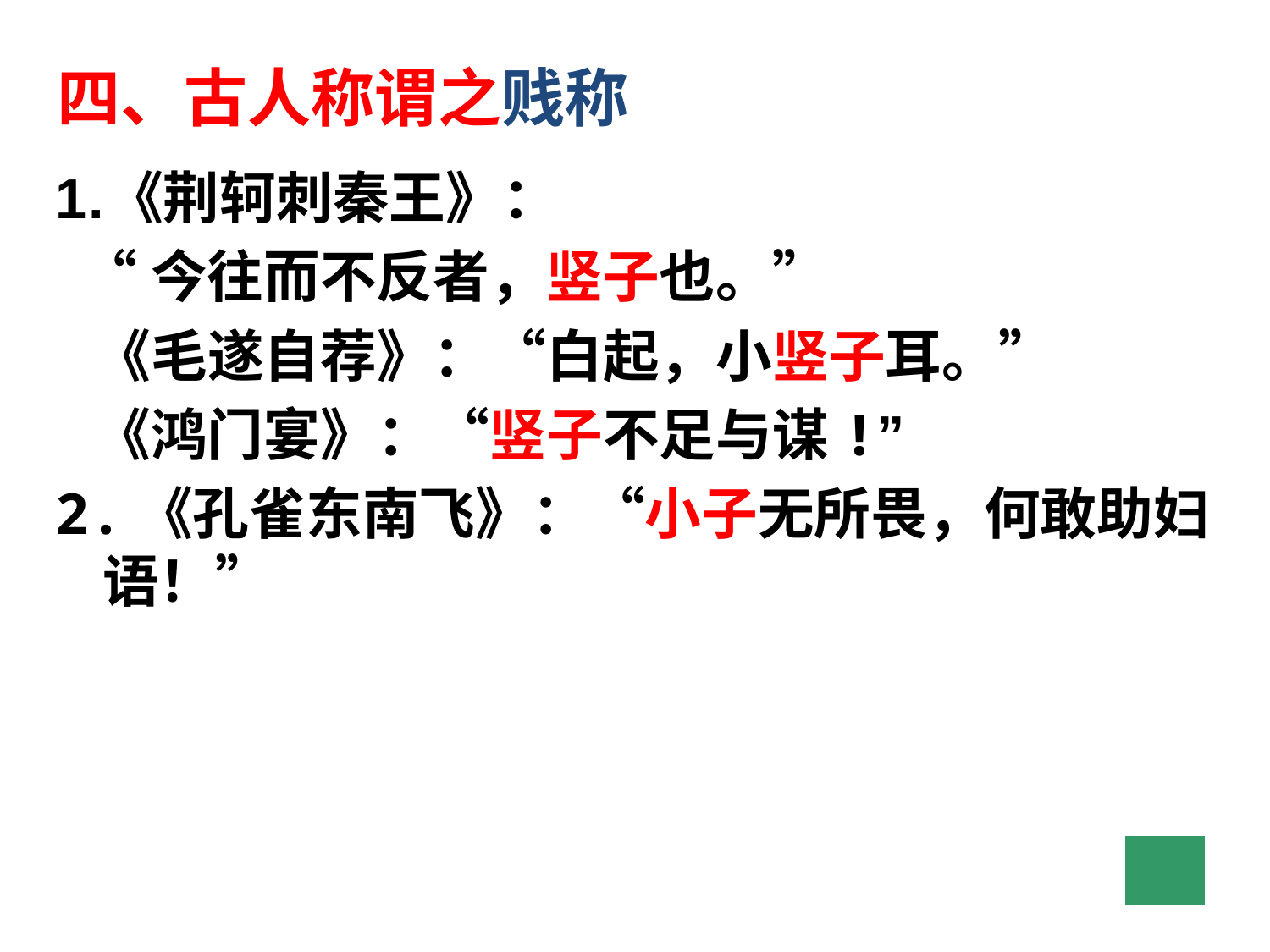

四、古人称谓之贱称
《荆轲刺秦王》：
  “今往而不反者，竖子也。”
  《毛遂自荐》：“白起，小竖子耳。”
  《鸿门宴》：“竖子不足与谋!”
2.《孔雀东南飞》：“小子无所畏，何敢助妇语！”